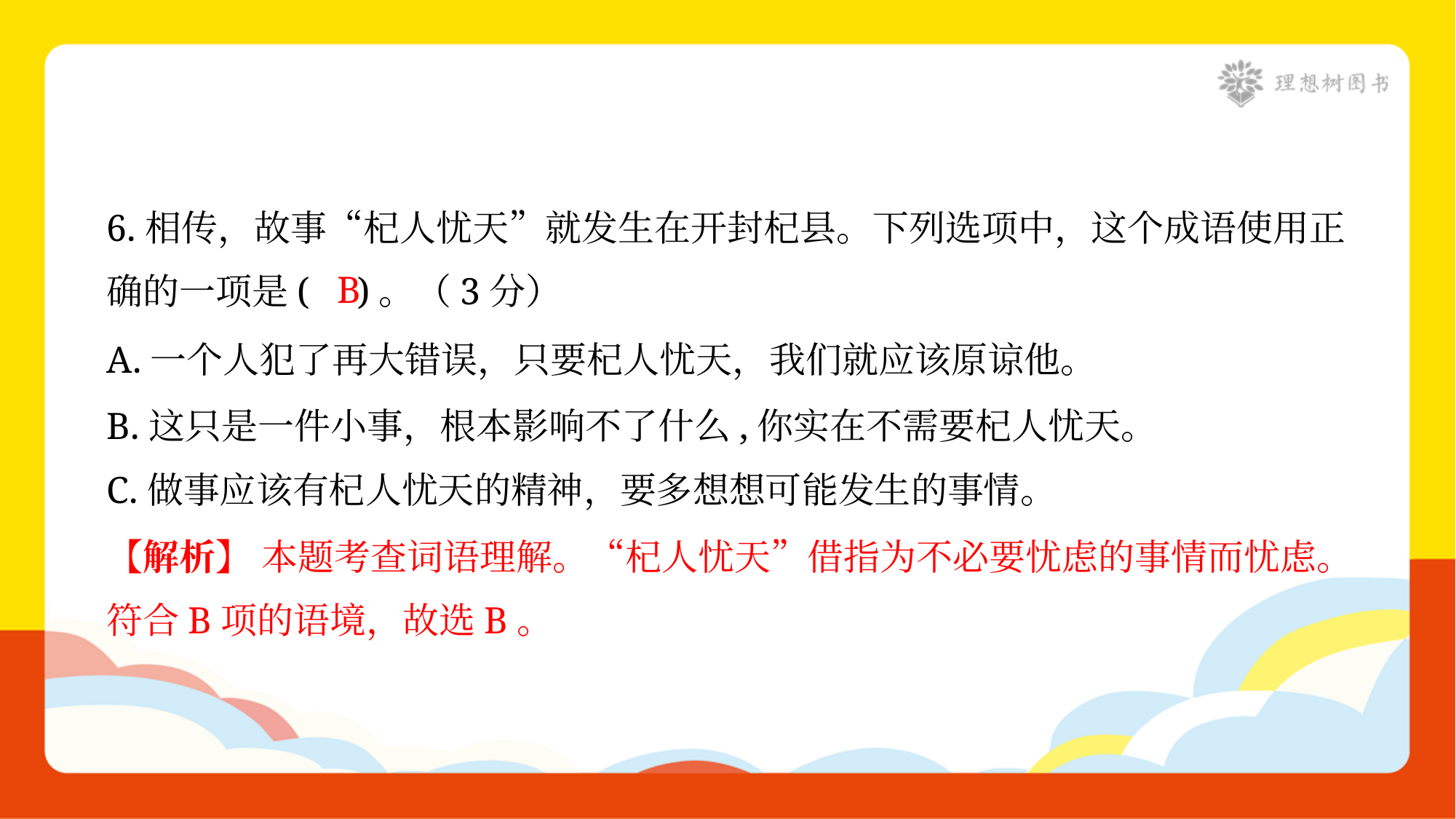

6.相传，故事“杞人忧天”就发生在开封杞县。下列选项中，这个成语使用正
确的一项是(     )。（3分）
B
A.一个人犯了再大错误，只要杞人忧天，我们就应该原谅他。
B.这只是一件小事，根本影响不了什么,你实在不需要杞人忧天。
C.做事应该有杞人忧天的精神，要多想想可能发生的事情。
【解析】 本题考查词语理解。“杞人忧天”借指为不必要忧虑的事情而忧虑。
符合B项的语境，故选B。